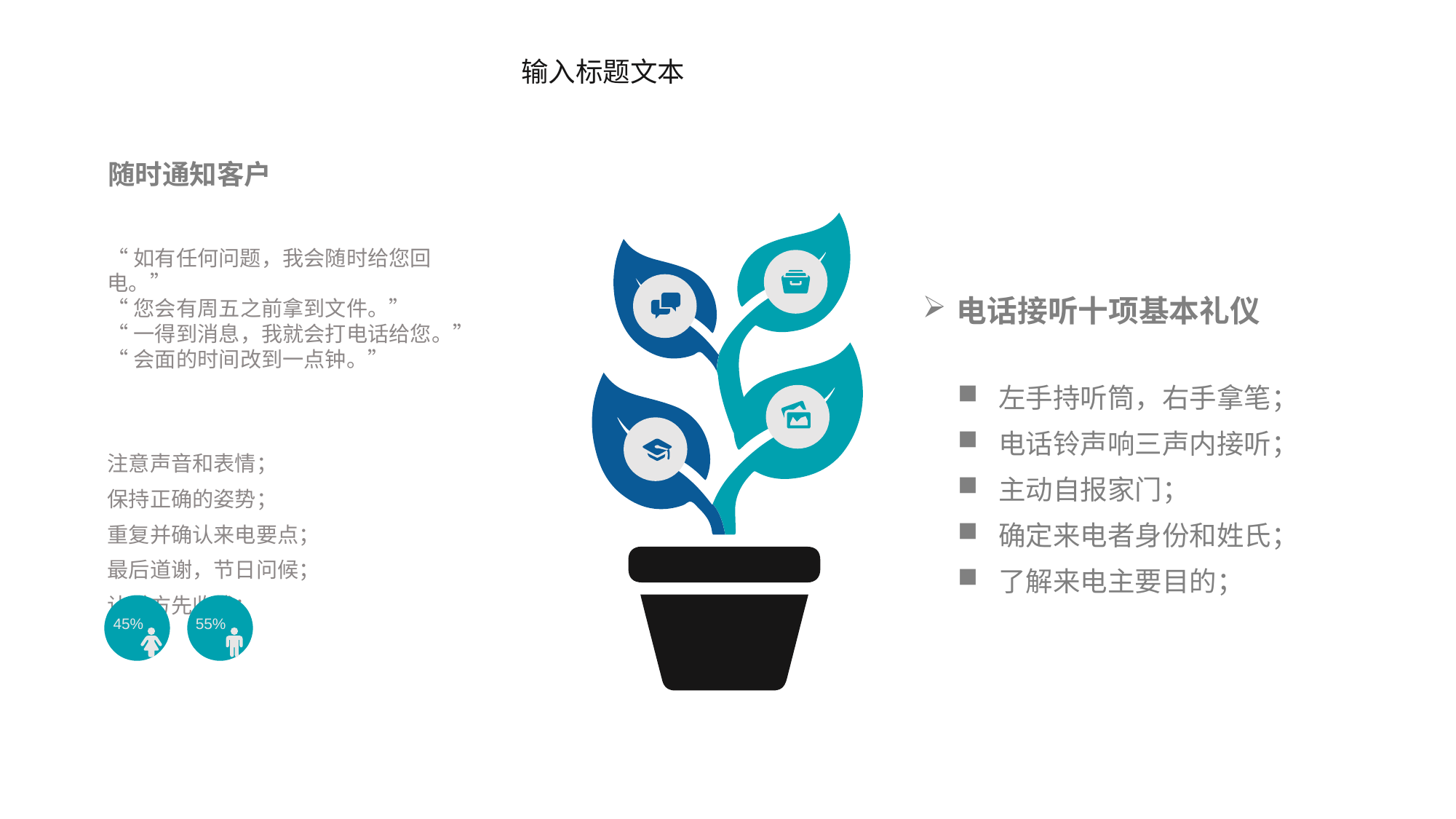

输入标题文本
随时通知客户

“如有任何问题，我会随时给您回电。”
“您会有周五之前拿到文件。”
“一得到消息，我就会打电话给您。”
“会面的时间改到一点钟。”

注意声音和表情；
保持正确的姿势；
重复并确认来电要点；
最后道谢，节日问候；
让对方先收线；

电话接听十项基本礼仪
左手持听筒，右手拿笔；
电话铃声响三声内接听；
主动自报家门；
确定来电者身份和姓氏；
了解来电主要目的；

45%
55%